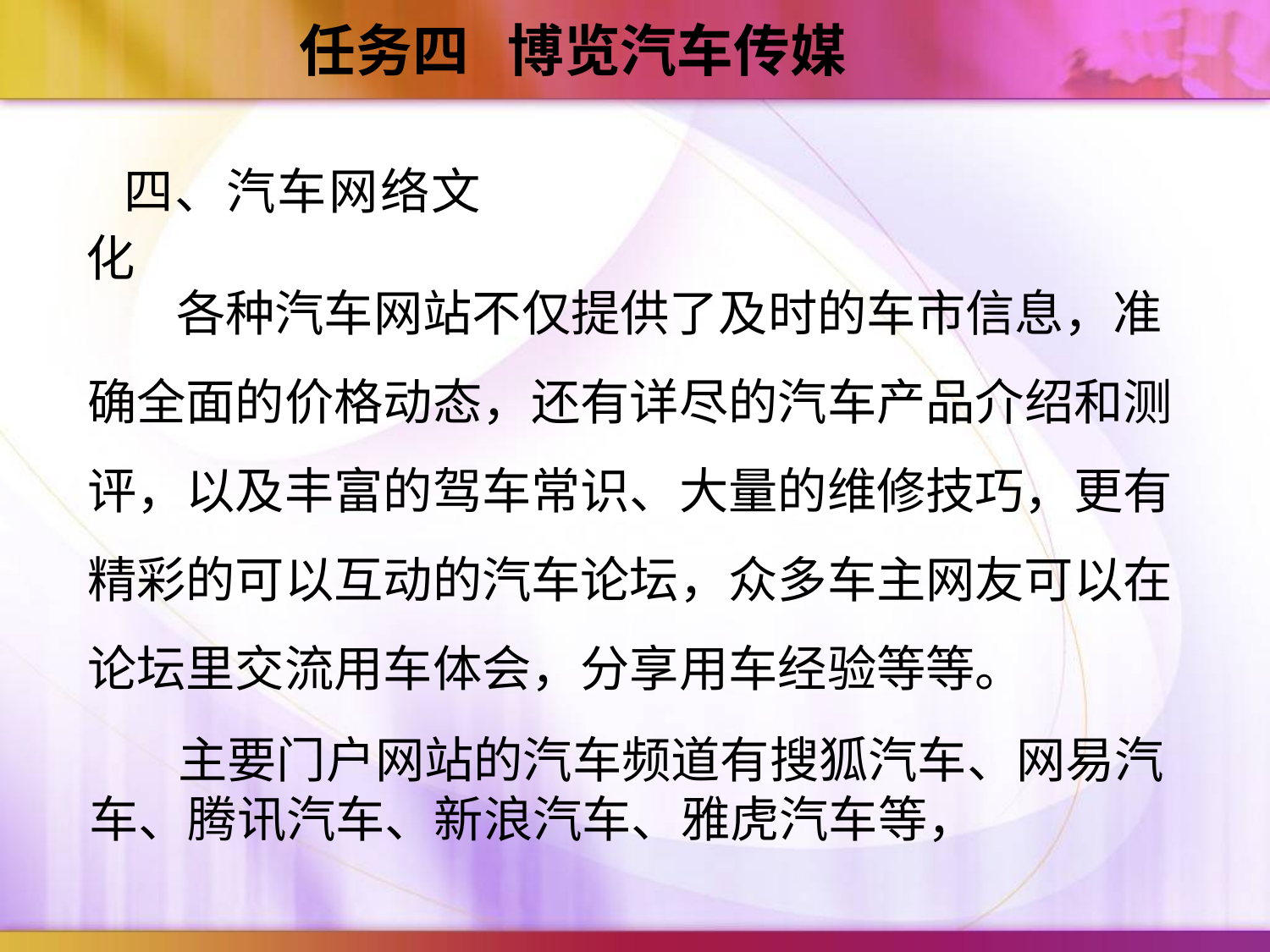

任务四   博览汽车传媒
四、汽车网络文化
       各种汽车网站不仅提供了及时的车市信息，准确全面的价格动态，还有详尽的汽车产品介绍和测评，以及丰富的驾车常识、大量的维修技巧，更有精彩的可以互动的汽车论坛，众多车主网友可以在论坛里交流用车体会，分享用车经验等等。
       主要门户网站的汽车频道有搜狐汽车、网易汽车、腾讯汽车、新浪汽车、雅虎汽车等，